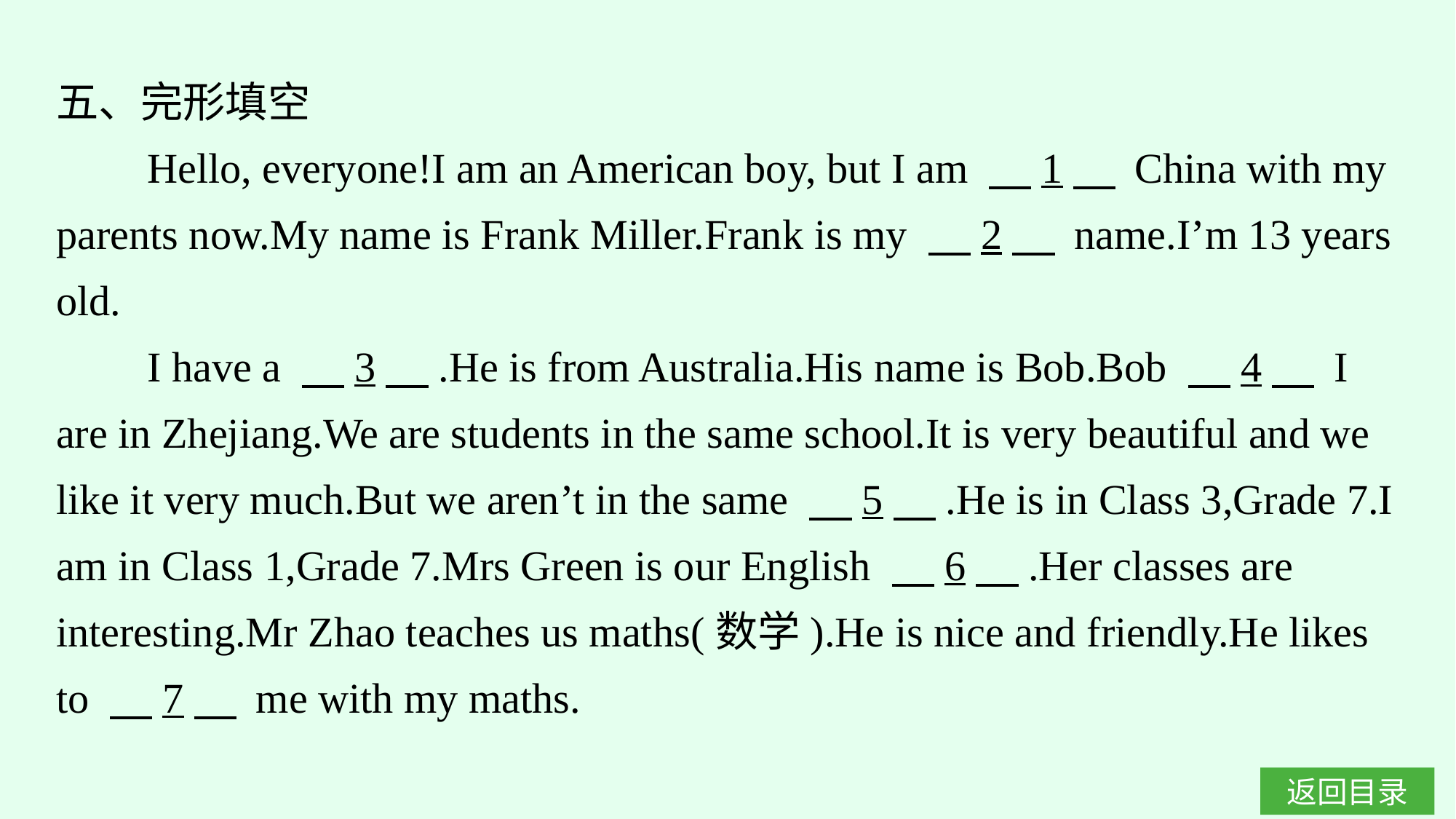

五、完形填空
Hello, everyone!I am an American boy, but I am 　1　 China with my parents now.My name is Frank Miller.Frank is my 　2　 name.I’m 13 years old.
I have a 　3　.He is from Australia.His name is Bob.Bob 　4　 I are in Zhejiang.We are students in the same school.It is very beautiful and we like it very much.But we aren’t in the same 　5　.He is in Class 3,Grade 7.I am in Class 1,Grade 7.Mrs Green is our English 　6　.Her classes are interesting.Mr Zhao teaches us maths(数学).He is nice and friendly.He likes to 　7　 me with my maths.